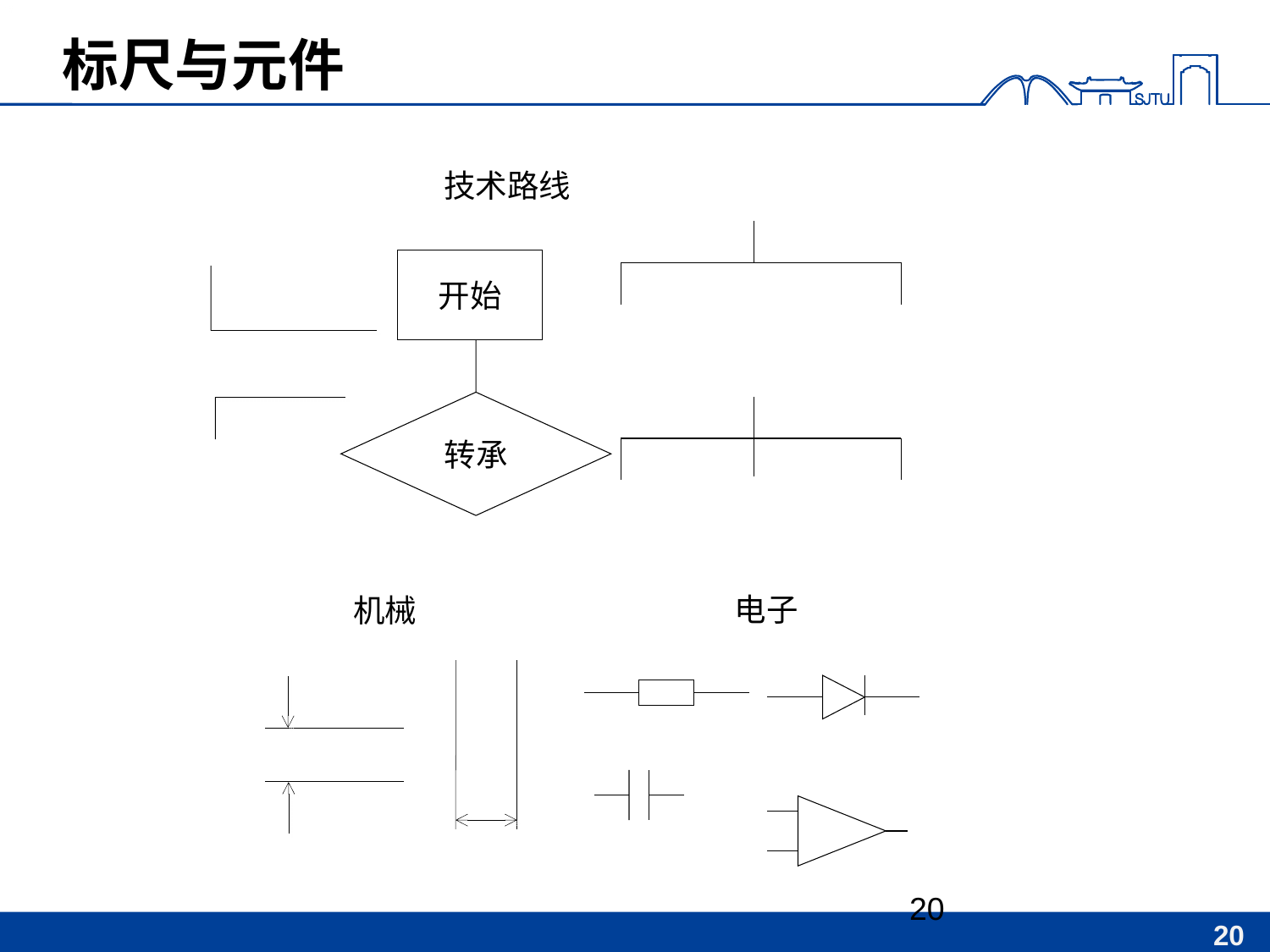

# 标尺与元件
技术路线
开始
转承
电子
机械

20